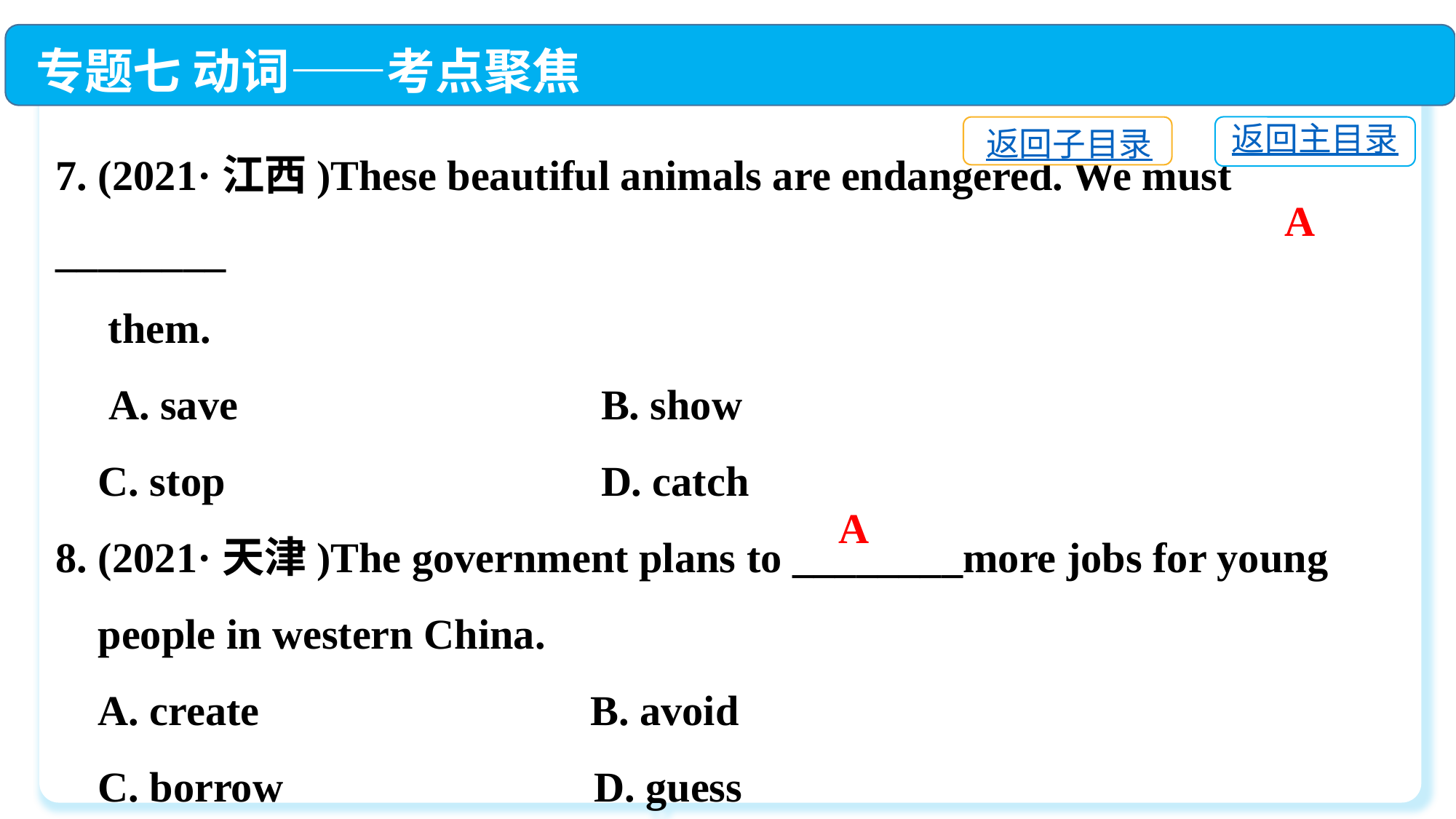

专题七 动词——考点聚焦

7. (2021·江西)These beautiful animals are endangered. We must ________
　them.
     A. save	                               B. show
    C. stop	                               D. catch
8. (2021·天津)The government plans to ________more jobs for young
    people in western China.
    A. create	                              B. avoid
    C. borrow	                    D. guess
返回主目录

返回子目录
A
A